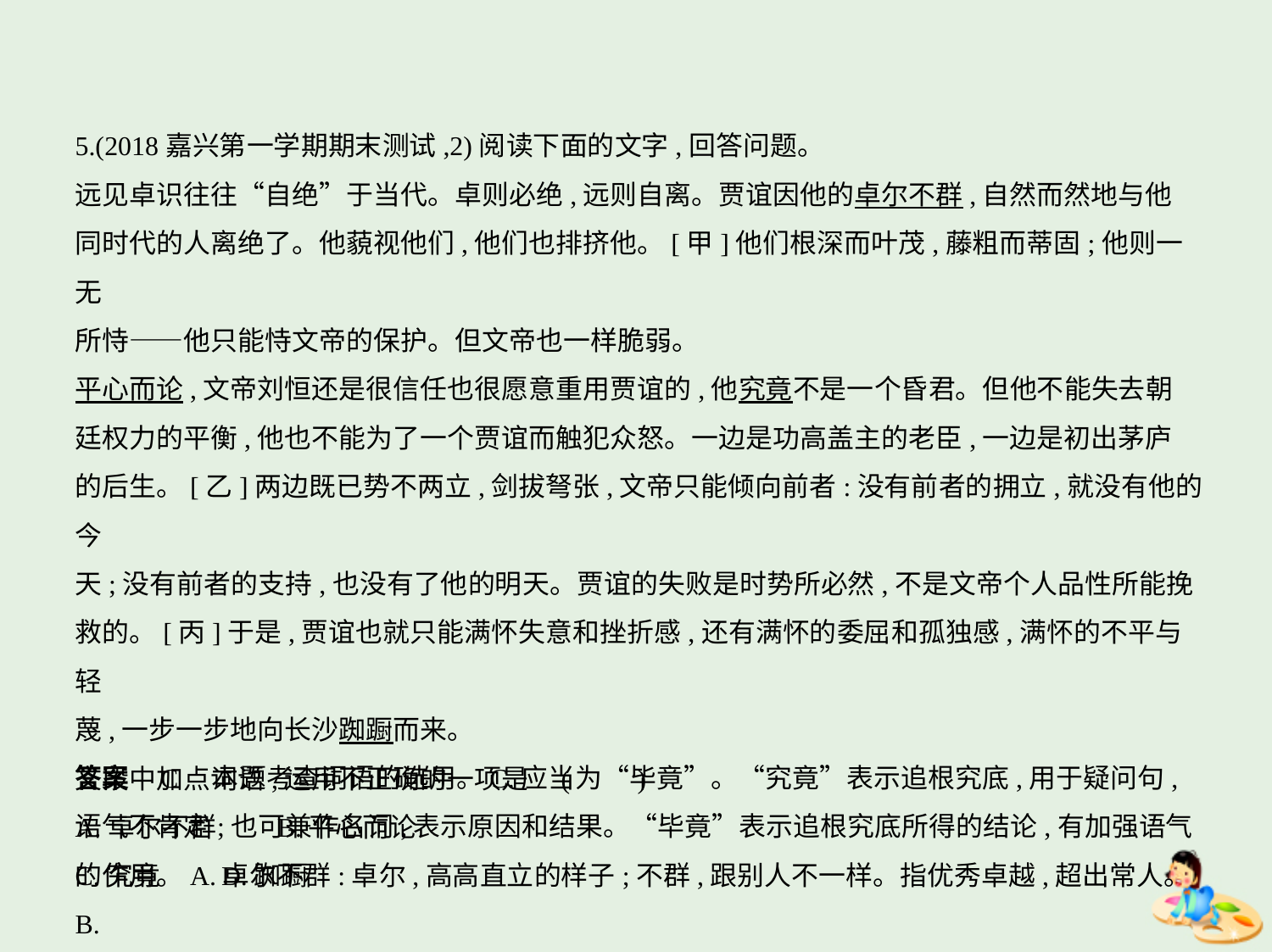

5.(2018嘉兴第一学期期末测试,2)阅读下面的文字,回答问题。
远见卓识往往“自绝”于当代。卓则必绝,远则自离。贾谊因他的卓尔不群,自然而然地与他
同时代的人离绝了。他藐视他们,他们也排挤他。[甲]他们根深而叶茂,藤粗而蒂固;他则一无
所恃——他只能恃文帝的保护。但文帝也一样脆弱。
平心而论,文帝刘恒还是很信任也很愿意重用贾谊的,他究竟不是一个昏君。但他不能失去朝
廷权力的平衡,他也不能为了一个贾谊而触犯众怒。一边是功高盖主的老臣,一边是初出茅庐
的后生。[乙]两边既已势不两立,剑拔弩张,文帝只能倾向前者:没有前者的拥立,就没有他的今
天;没有前者的支持,也没有了他的明天。贾谊的失败是时势所必然,不是文帝个人品性所能挽
救的。[丙]于是,贾谊也就只能满怀失意和挫折感,还有满怀的委屈和孤独感,满怀的不平与轻
蔑,一步一步地向长沙踟蹰而来。
文段中加点词语,运用不正确的一项是 (　　)
A.卓尔不群　　B.平心而论
C.究竟　　D.踟蹰
答案    C　本题考查词语的选用。C.应当为“毕竟”。“究竟”表示追根究底,用于疑问句,
语气不肯定;也可兼作名词,表示原因和结果。“毕竟”表示追根究底所得的结论,有加强语气
的作用。A.卓尔不群:卓尔,高高直立的样子;不群,跟别人不一样。指优秀卓越,超出常人。B.
平心而论:平心静气地评论。D.踟蹰:心里犹疑,要走不走的样子。